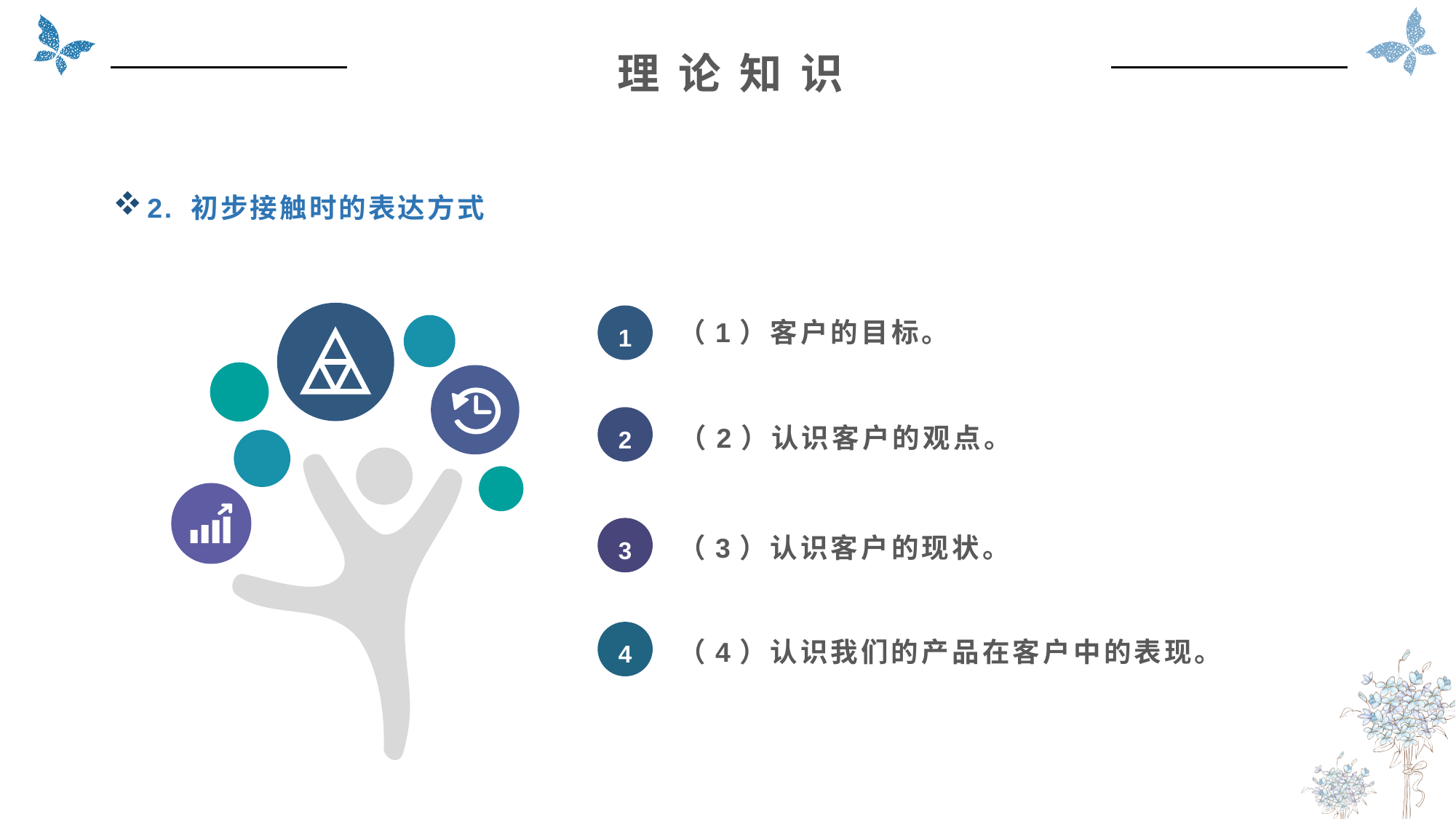

理 论 知 识
2. 初步接触时的表达方式
（1）客户的目标。
1

（2）认识客户的观点。
2
（3）认识客户的现状。
3
（4）认识我们的产品在客户中的表现。
4